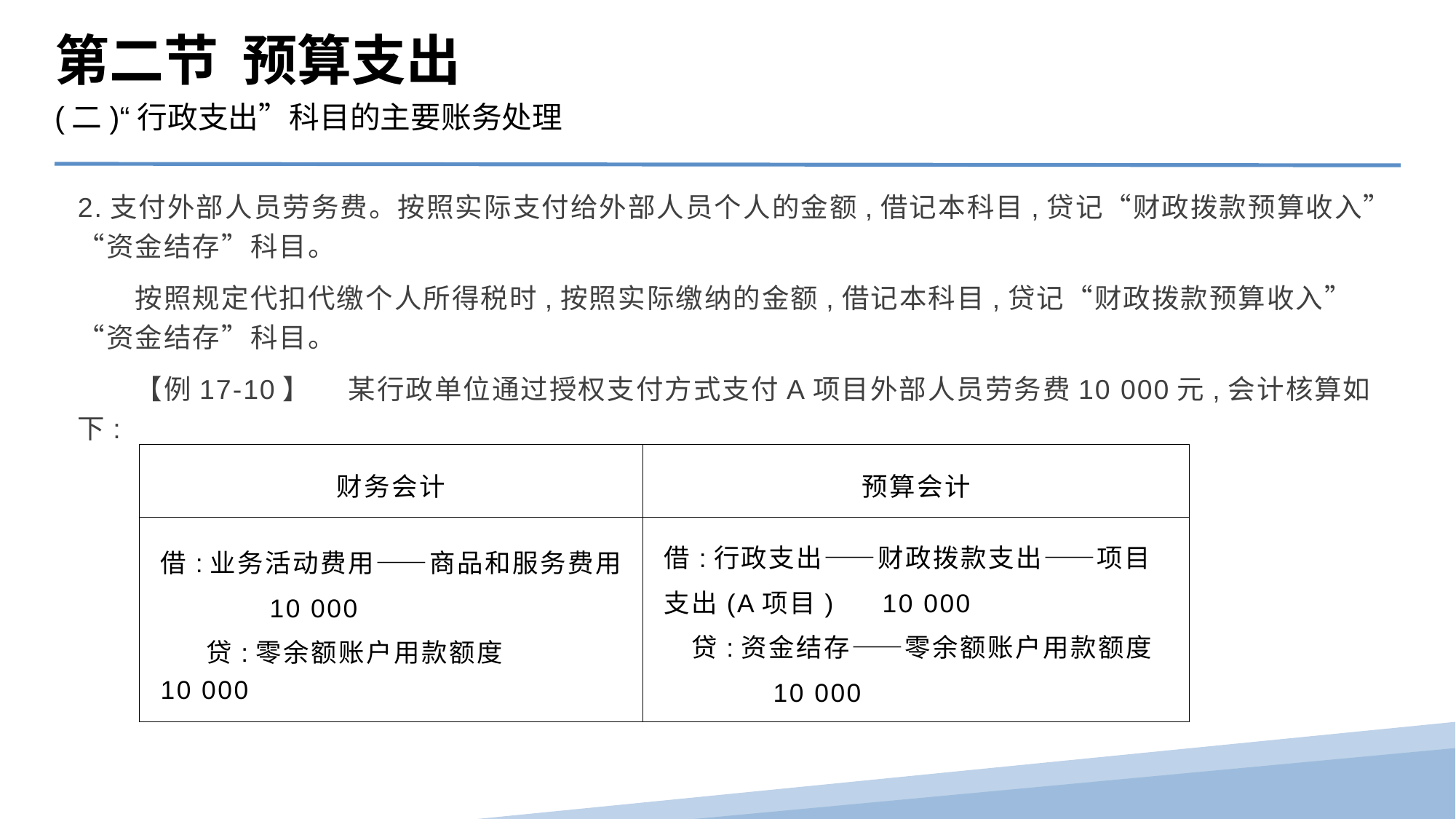

第二节  预算支出
(二)“行政支出”科目的主要账务处理
2.支付外部人员劳务费。按照实际支付给外部人员个人的金额,借记本科目,贷记“财政拨款预算收入”“资金结存”科目。
　　按照规定代扣代缴个人所得税时,按照实际缴纳的金额,借记本科目,贷记“财政拨款预算收入”“资金结存”科目。
　　【例17-10】　 某行政单位通过授权支付方式支付A项目外部人员劳务费10 000元,会计核算如下:
| 财务会计 | 预算会计 |
| --- | --- |
| 借:业务活动费用——商品和服务费用 10 000 贷:零余额账户用款额度 10 000 | 借:行政支出——财政拨款支出——项目支出(A项目) 10 000 贷:资金结存——零余额账户用款额度 10 000 |